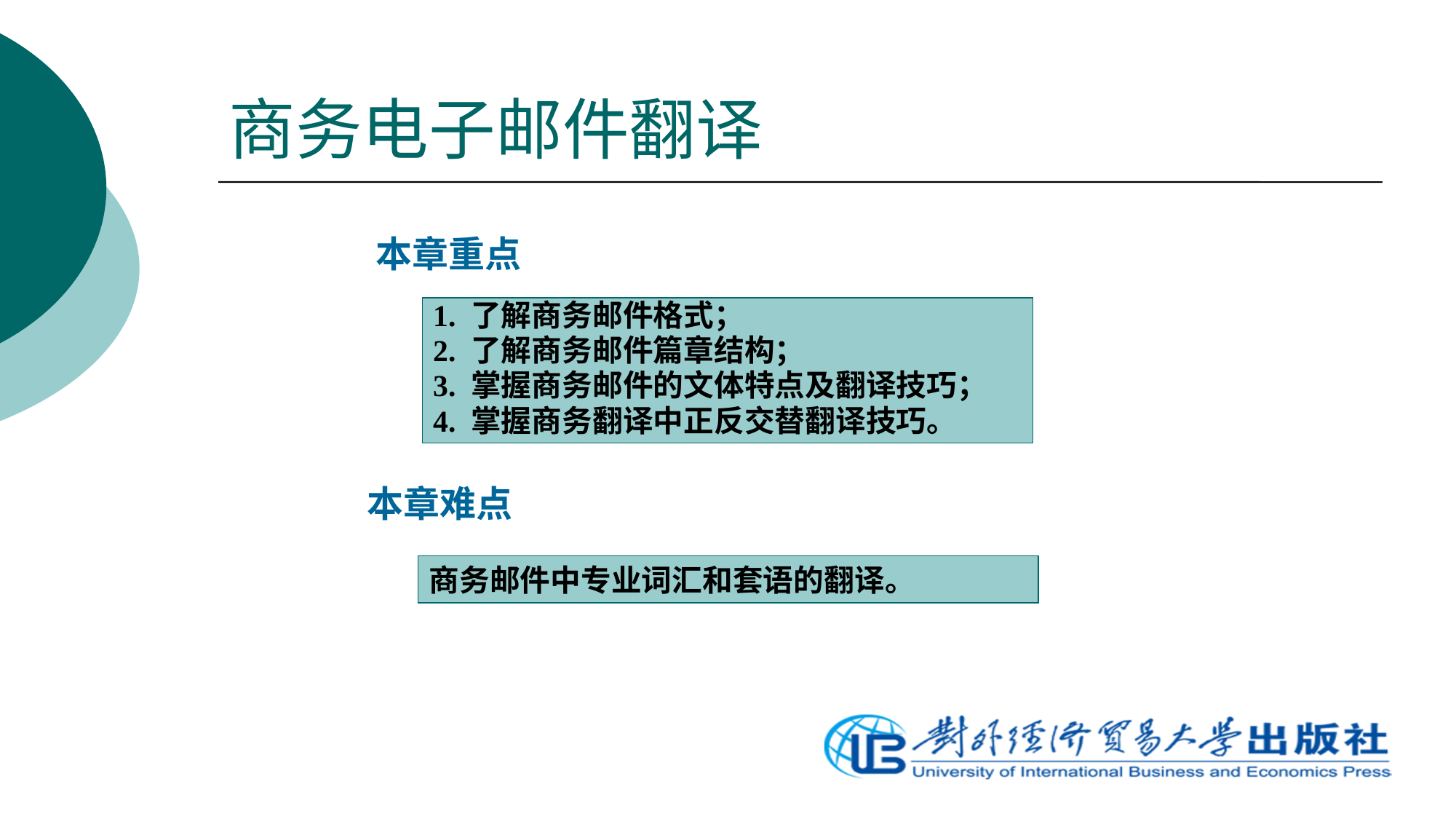

# 商务电子邮件翻译
本章重点
1. 了解商务邮件格式；
2. 了解商务邮件篇章结构；
3. 掌握商务邮件的文体特点及翻译技巧；
4. 掌握商务翻译中正反交替翻译技巧。
本章难点
商务邮件中专业词汇和套语的翻译。